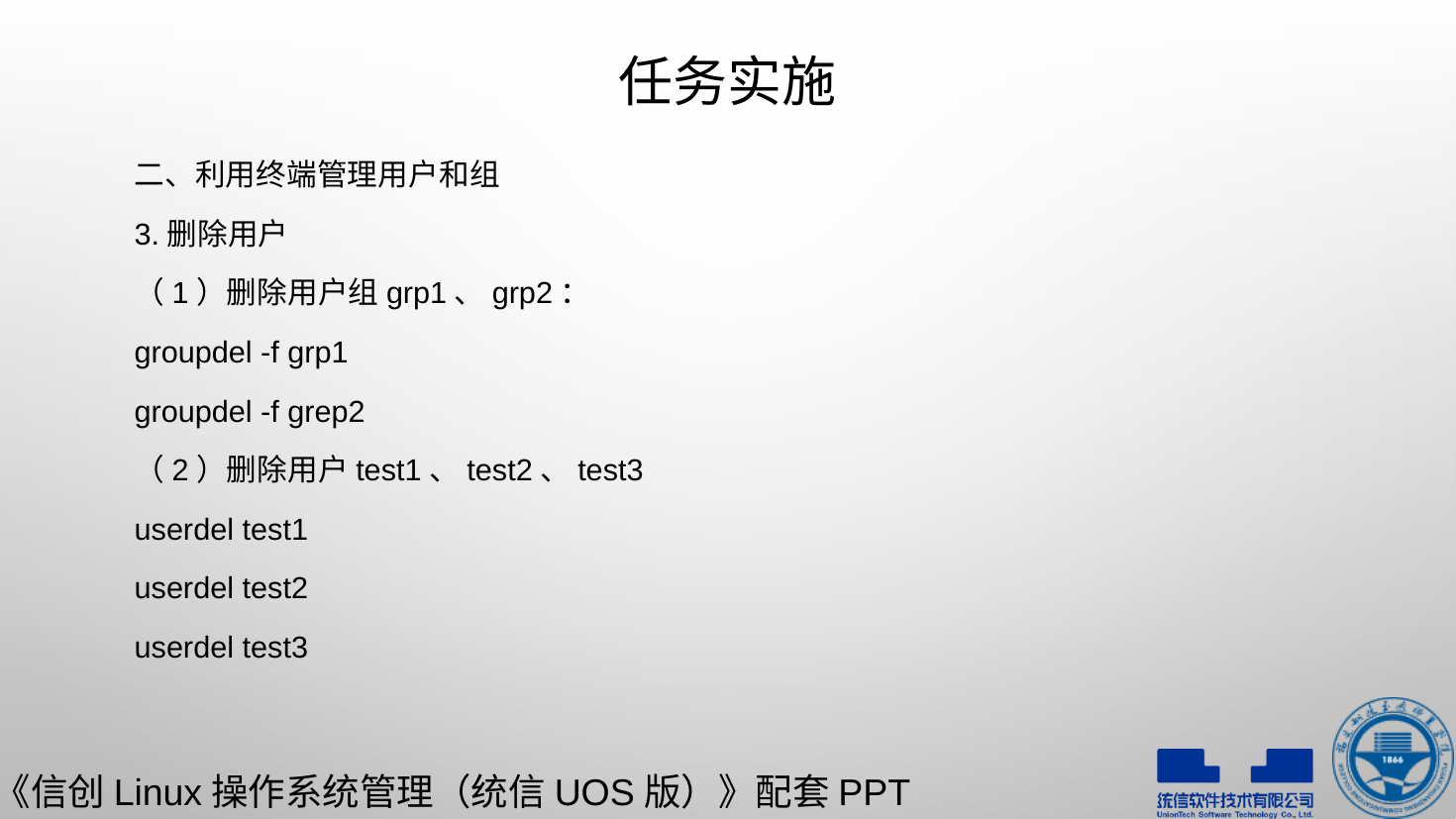

# 任务实施
二、利用终端管理用户和组
3.删除用户
（1）删除用户组grp1、grp2：
groupdel -f grp1
groupdel -f grep2
（2）删除用户test1、test2、test3
userdel test1
userdel test2
userdel test3